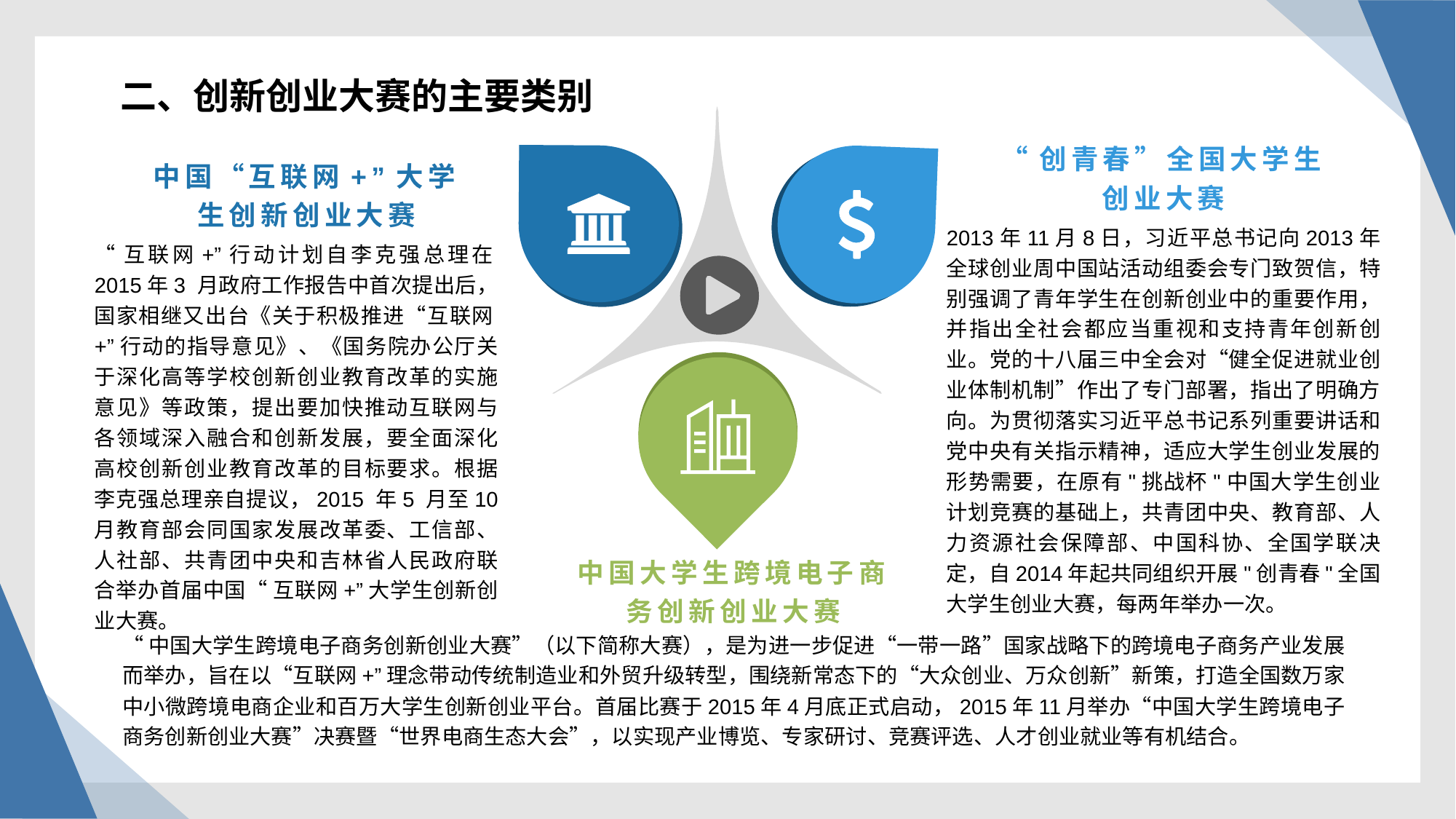

二、创新创业大赛的主要类别

“创青春”全国大学生创业大赛

中国“互联网+”大学生创新创业大赛
2013年11月8日，习近平总书记向2013年全球创业周中国站活动组委会专门致贺信，特别强调了青年学生在创新创业中的重要作用，并指出全社会都应当重视和支持青年创新创业。党的十八届三中全会对“健全促进就业创业体制机制”作出了专门部署，指出了明确方向。为贯彻落实习近平总书记系列重要讲话和党中央有关指示精神，适应大学生创业发展的形势需要，在原有"挑战杯"中国大学生创业计划竞赛的基础上，共青团中央、教育部、人力资源社会保障部、中国科协、全国学联决定，自2014年起共同组织开展"创青春"全国大学生创业大赛，每两年举办一次。
“互联网+”行动计划自李克强总理在2015年3 月政府工作报告中首次提出后，国家相继又出台《关于积极推进“互联网+”行动的指导意见》、《国务院办公厅关于深化高等学校创新创业教育改革的实施意见》等政策，提出要加快推动互联网与各领域深入融合和创新发展，要全面深化高校创新创业教育改革的目标要求。根据李克强总理亲自提议，2015 年5 月至10 月教育部会同国家发展改革委、工信部、人社部、共青团中央和吉林省人民政府联合举办首届中国“ 互联网+”大学生创新创业大赛。

中国大学生跨境电子商务创新创业大赛
“中国大学生跨境电子商务创新创业大赛”（以下简称大赛），是为进一步促进“一带一路”国家战略下的跨境电子商务产业发展而举办，旨在以“互联网+”理念带动传统制造业和外贸升级转型，围绕新常态下的“大众创业、万众创新”新策，打造全国数万家中小微跨境电商企业和百万大学生创新创业平台。首届比赛于2015年4月底正式启动，2015年11月举办“中国大学生跨境电子商务创新创业大赛”决赛暨“世界电商生态大会”，以实现产业博览、专家研讨、竞赛评选、人才创业就业等有机结合。